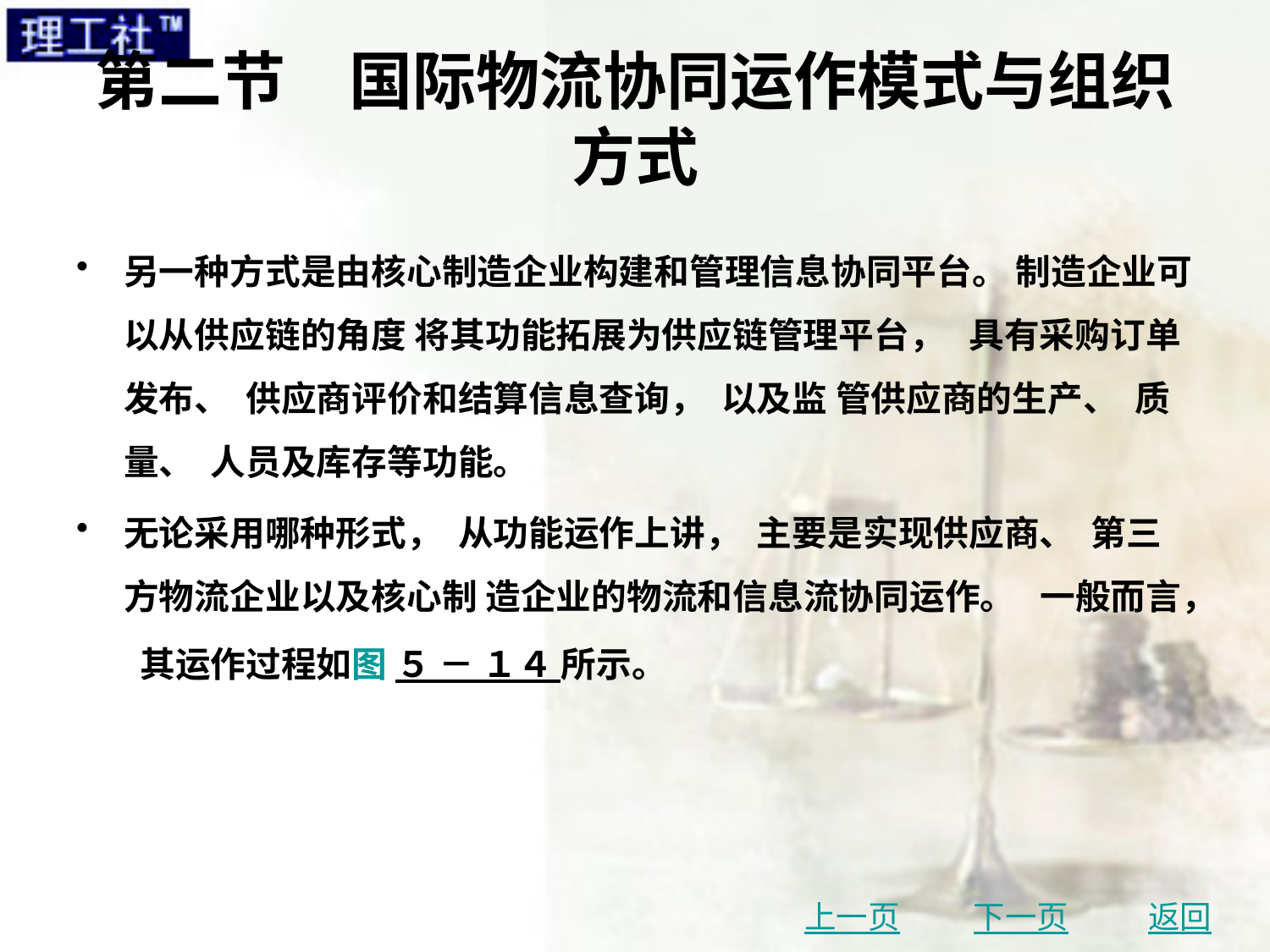

# 第二节　国际物流协同运作模式与组织方式
另一种方式是由核心制造企业构建和管理信息协同平台。 制造企业可以从供应链的角度 将其功能拓展为供应链管理平台，   具有采购订单发布、  供应商评价和结算信息查询，  以及监 管供应商的生产、  质量、  人员及库存等功能。
无论采用哪种形式，  从功能运作上讲，  主要是实现供应商、  第三方物流企业以及核心制 造企业的物流和信息流协同运作。   一般而言，  其运作过程如图 ５ － １４ 所示。
上一页
下一页
返回